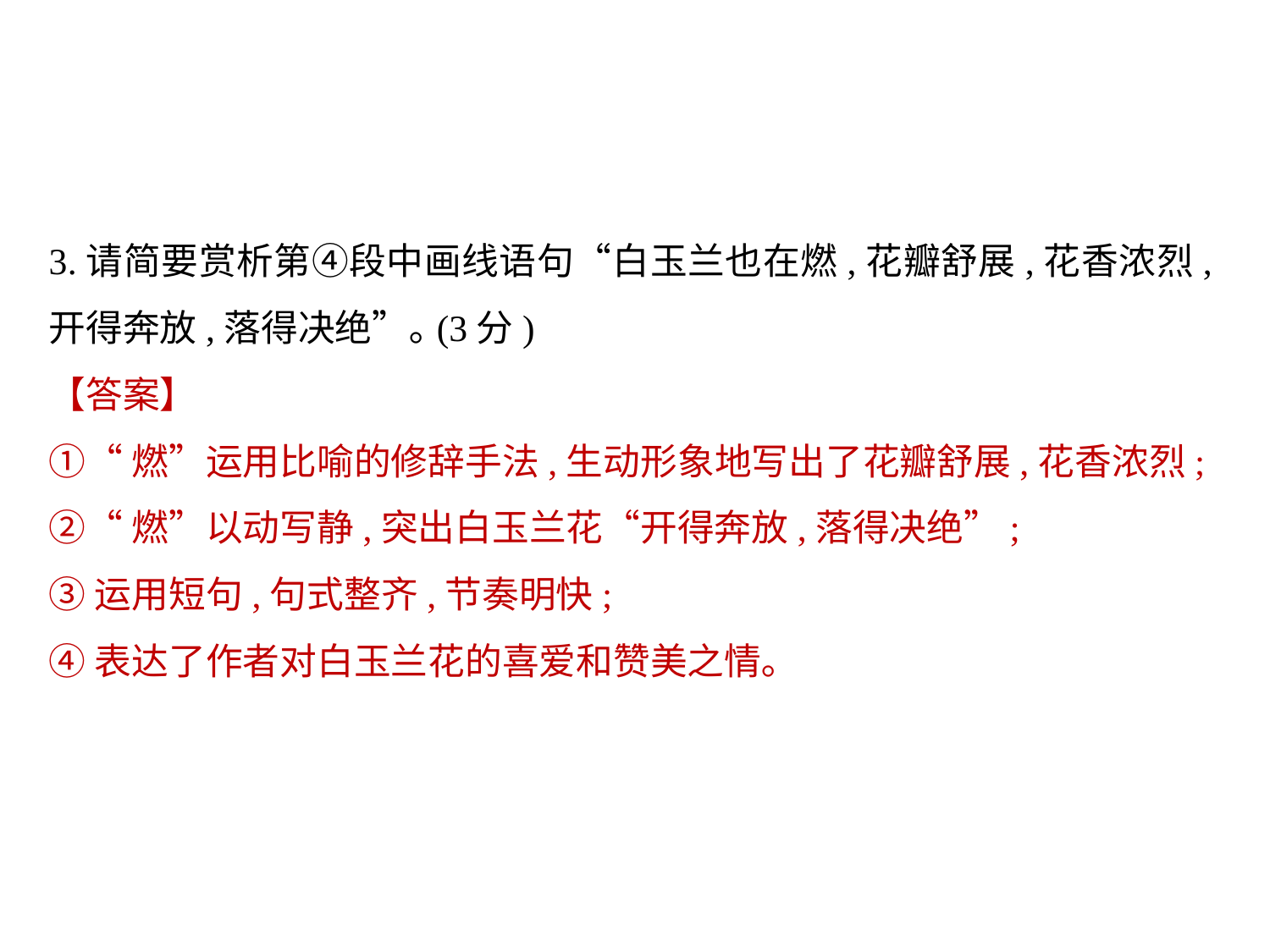

3.请简要赏析第④段中画线语句“白玉兰也在燃,花瓣舒展,花香浓烈,开得奔放,落得决绝”｡(3分)
【答案】
①“燃”运用比喻的修辞手法,生动形象地写出了花瓣舒展,花香浓烈;
②“燃”以动写静,突出白玉兰花“开得奔放,落得决绝”;
③运用短句,句式整齐,节奏明快;
④表达了作者对白玉兰花的喜爱和赞美之情｡